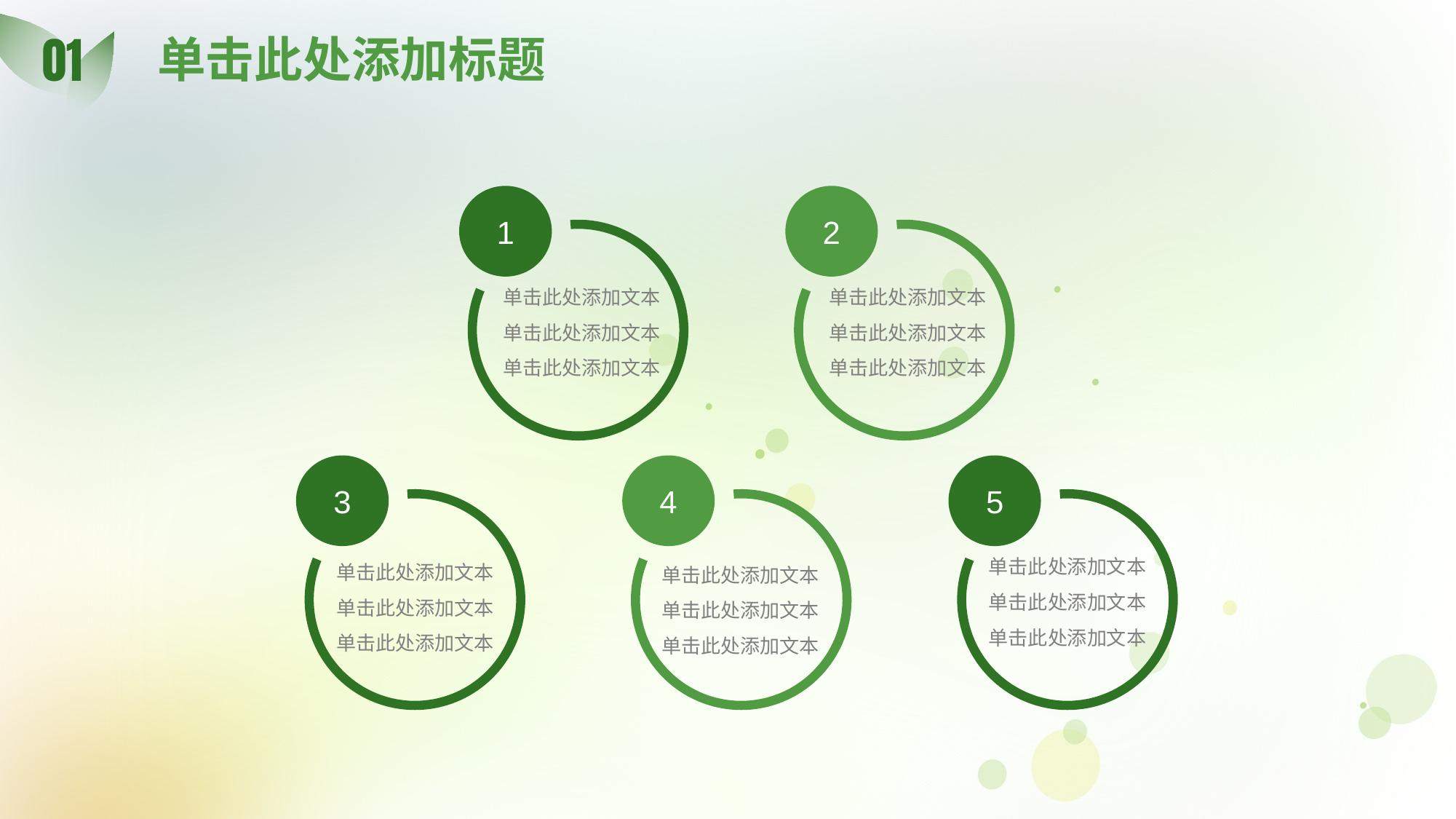

01
# 单击此处添加标题
1

单击此处添加文本
单击此处添加文本
单击此处添加文本
2

单击此处添加文本
单击此处添加文本
单击此处添加文本
3

单击此处添加文本
单击此处添加文本
单击此处添加文本
4

单击此处添加文本
单击此处添加文本
单击此处添加文本
5

单击此处添加文本
单击此处添加文本
单击此处添加文本